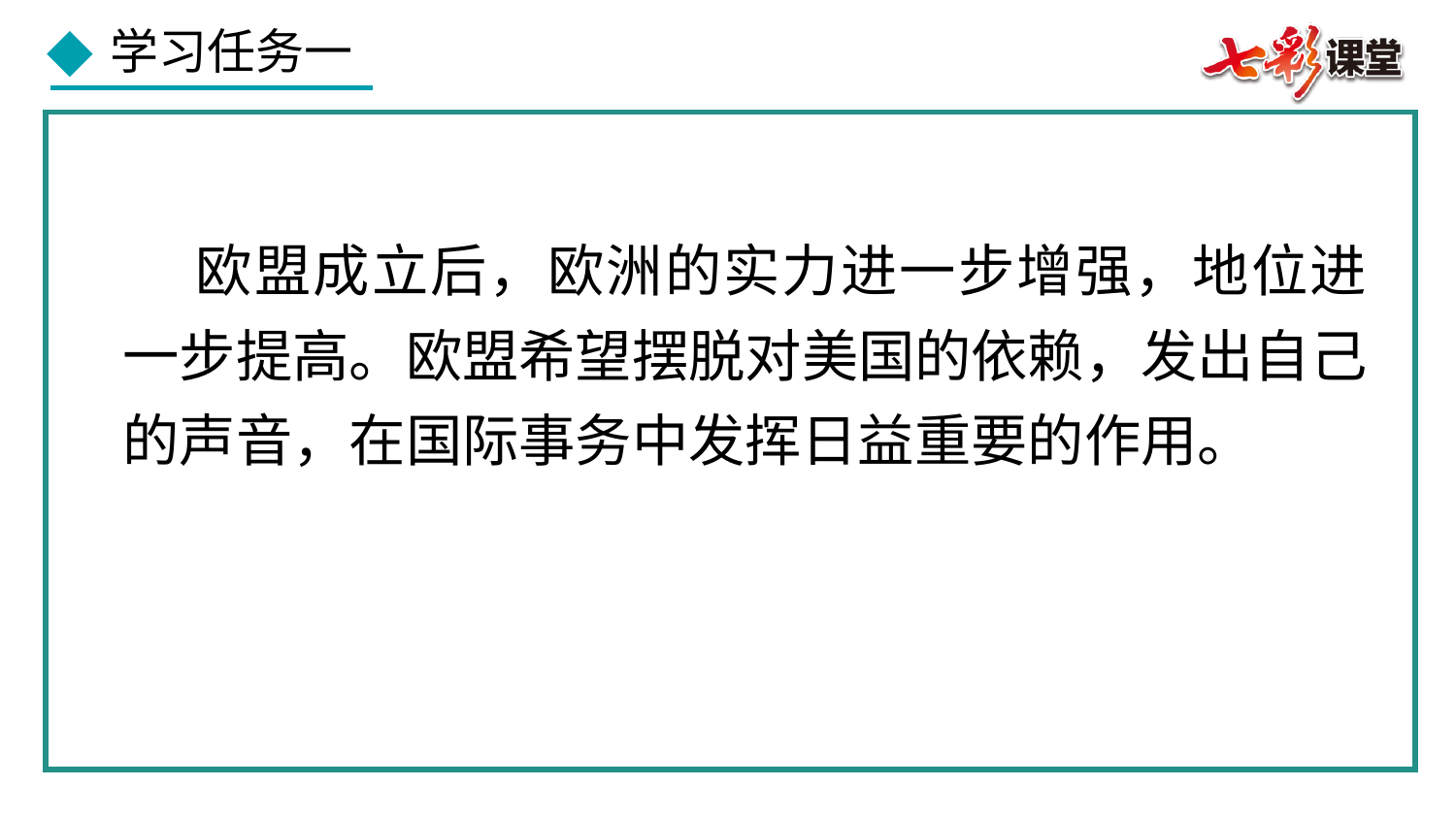

欧盟成立后，欧洲的实力进一步增强，地位进一步提高。欧盟希望摆脱对美国的依赖，发出自己的声音，在国际事务中发挥日益重要的作用。